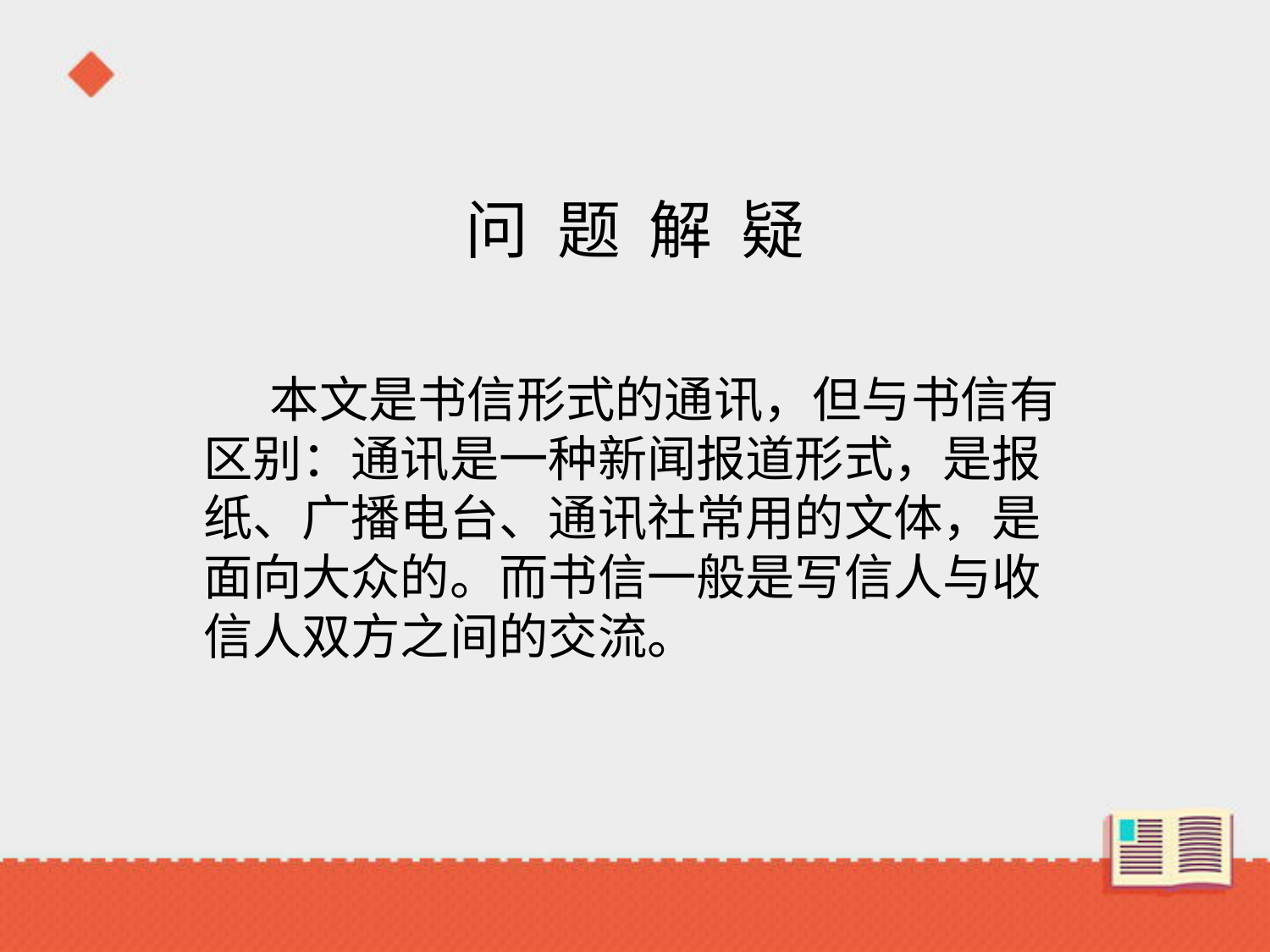

# 问  题  解  疑
     本文是书信形式的通讯，但与书信有区别：通讯是一种新闻报道形式，是报纸、广播电台、通讯社常用的文体，是面向大众的。而书信一般是写信人与收信人双方之间的交流。